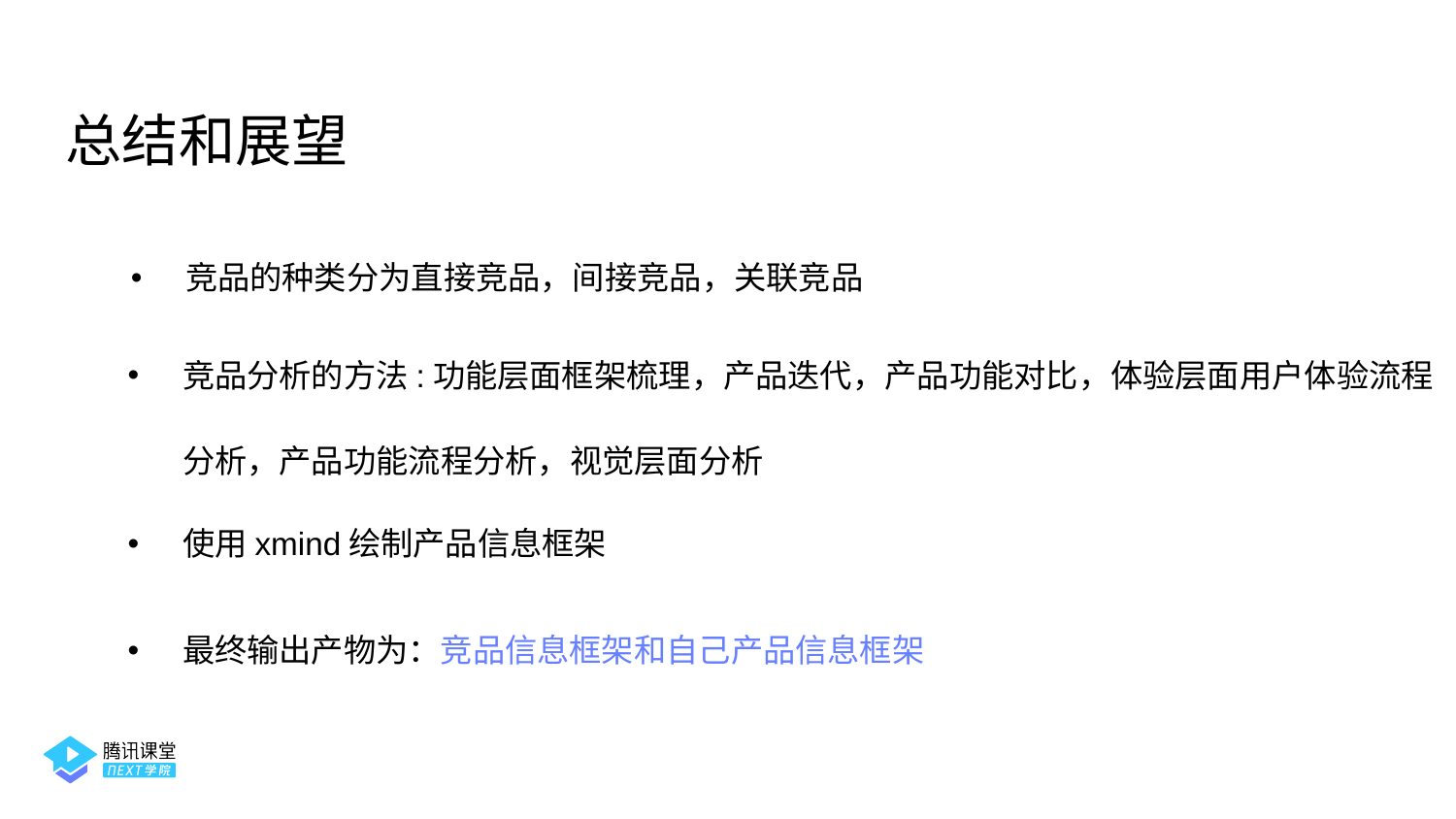

总结和展望
竞品的种类分为直接竞品，间接竞品，关联竞品
竞品分析的方法:功能层面框架梳理，产品迭代，产品功能对比，体验层面用户体验流程分析，产品功能流程分析，视觉层面分析
使用xmind绘制产品信息框架
最终输出产物为：竞品信息框架和自己产品信息框架